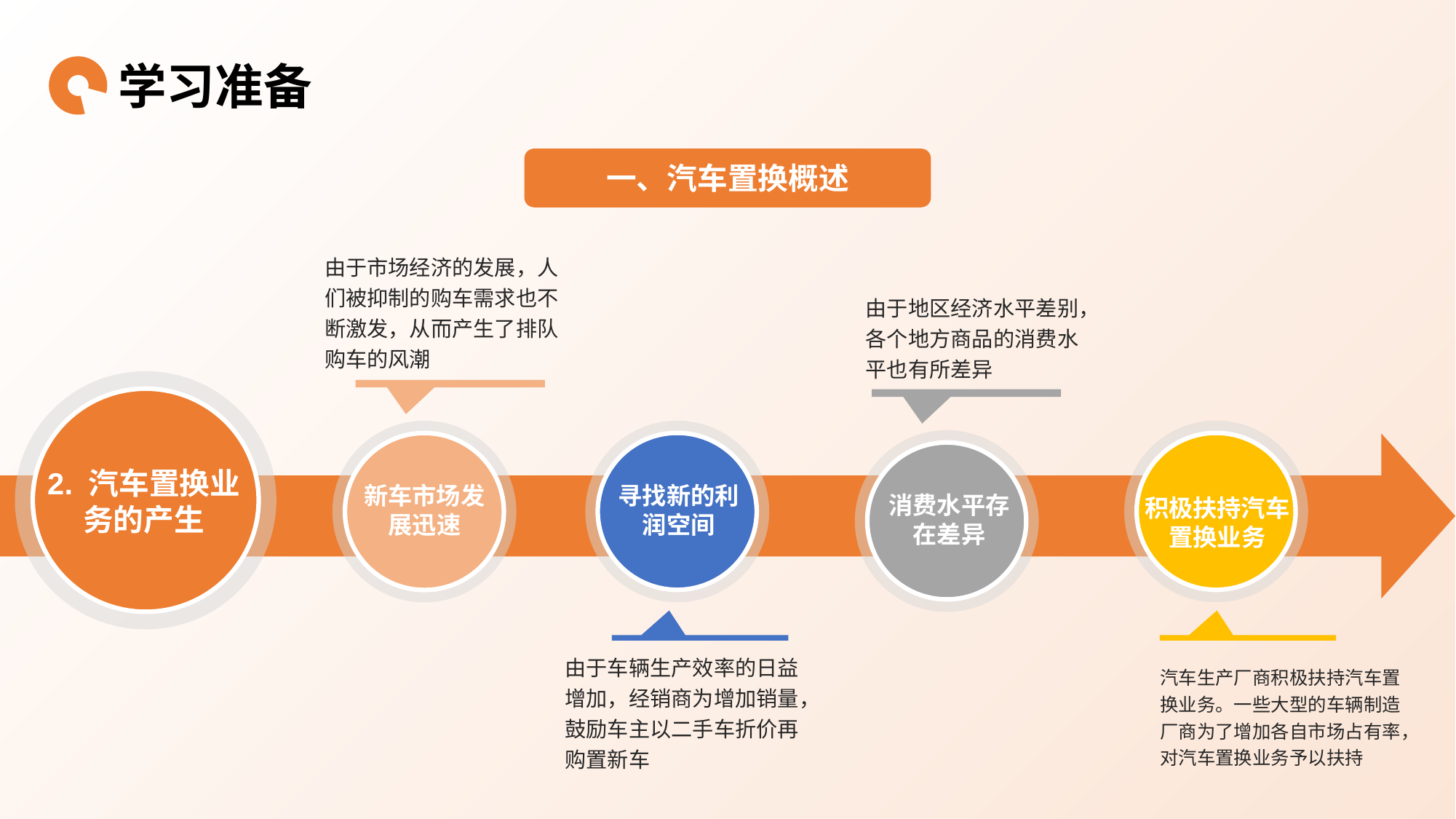

学习准备

一、汽车置换概述
由于市场经济的发展，人们被抑制的购车需求也不断激发，从而产生了排队购车的风潮

新车市场发展迅速
由于地区经济水平差别，各个地方商品的消费水平也有所差异

消费水平存在差异

2. 汽车置换业务的产生

寻找新的利润空间

由于车辆生产效率的日益增加，经销商为增加销量，鼓励车主以二手车折价再购置新车

积极扶持汽车置换业务

汽车生产厂商积极扶持汽车置换业务。一些大型的车辆制造厂商为了增加各自市场占有率，对汽车置换业务予以扶持